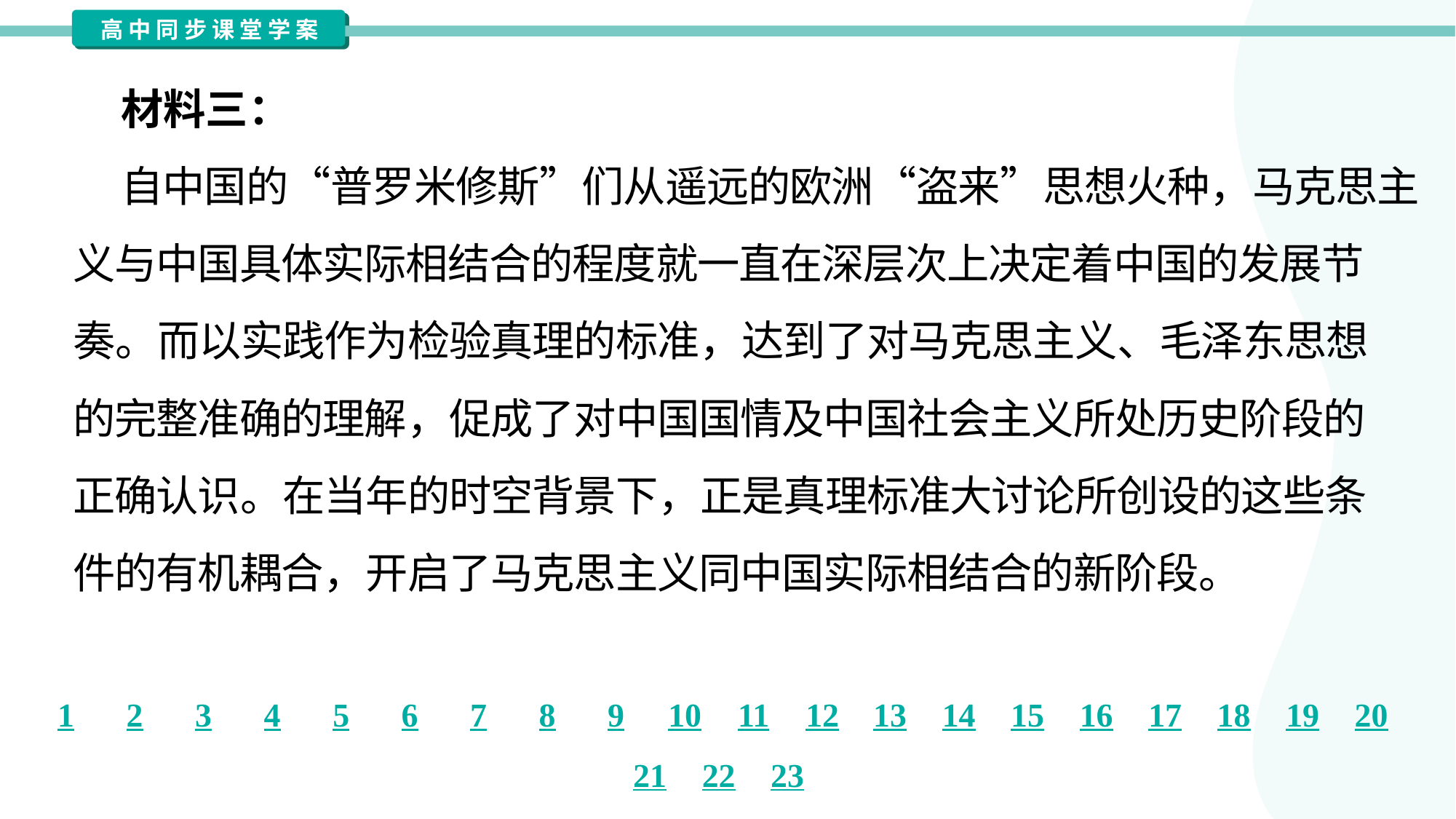

材料三：
    自中国的“普罗米修斯”们从遥远的欧洲“盗来”思想火种，马克思主
义与中国具体实际相结合的程度就一直在深层次上决定着中国的发展节
奏。而以实践作为检验真理的标准，达到了对马克思主义、毛泽东思想
的完整准确的理解，促成了对中国国情及中国社会主义所处历史阶段的
正确认识。在当年的时空背景下，正是真理标准大讨论所创设的这些条
件的有机耦合，开启了马克思主义同中国实际相结合的新阶段。